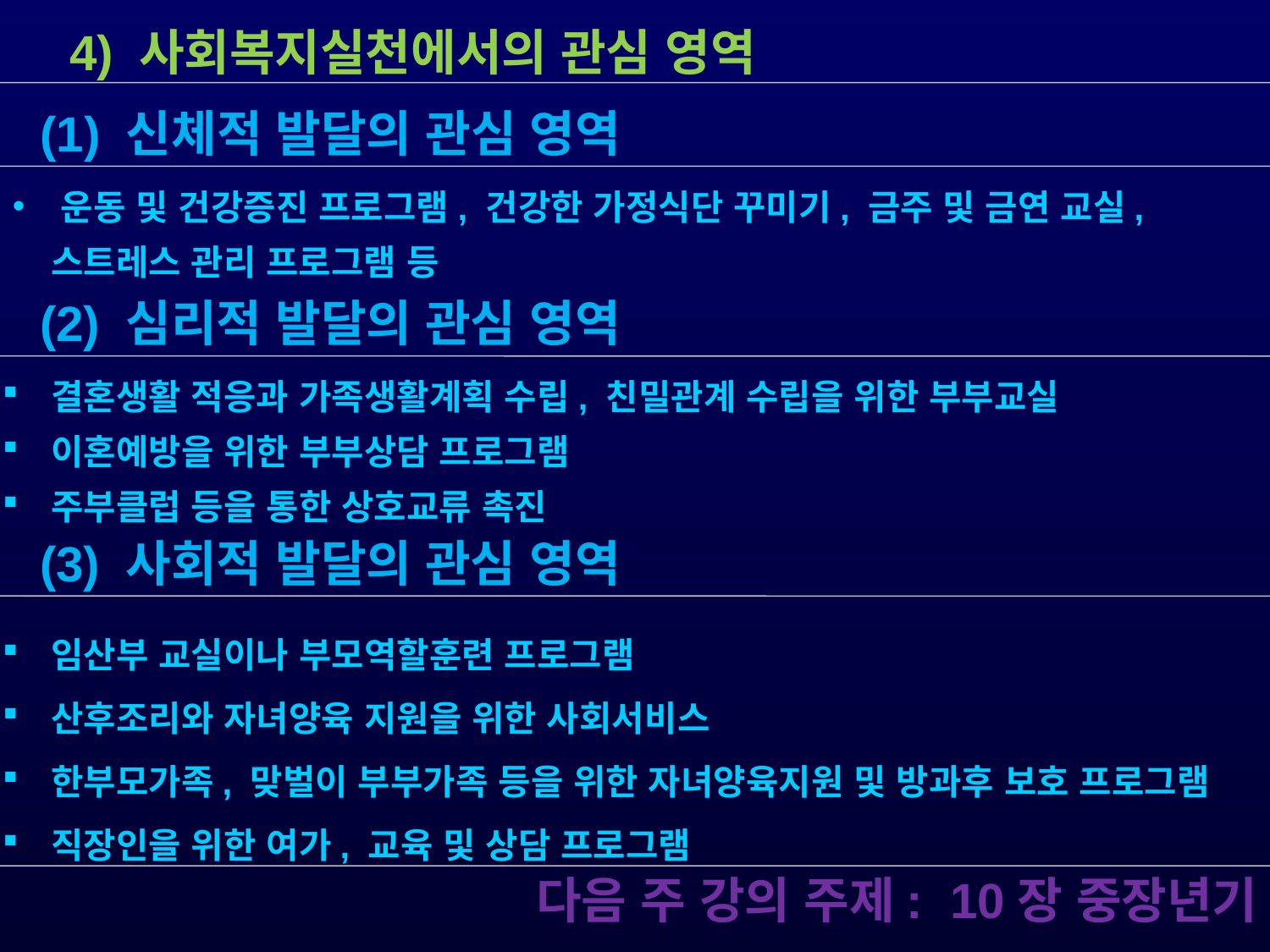

4) 사회복지실천에서의 관심 영역

 운동 및 건강증진 프로그램, 건강한 가정식단 꾸미기, 금주 및 금연 교실,
   스트레스 관리 프로그램 등
  (1) 신체적 발달의 관심 영역

  (2) 심리적 발달의 관심 영역
 결혼생활 적응과 가족생활계획 수립, 친밀관계 수립을 위한 부부교실
 이혼예방을 위한 부부상담 프로그램
 주부클럽 등을 통한 상호교류 촉진

  (3) 사회적 발달의 관심 영역

 임산부 교실이나 부모역할훈련 프로그램
 산후조리와 자녀양육 지원을 위한 사회서비스
 한부모가족, 맞벌이 부부가족 등을 위한 자녀양육지원 및 방과후 보호 프로그램
 직장인을 위한 여가, 교육 및 상담 프로그램
 다음 주 강의 주제:  10장 중장년기